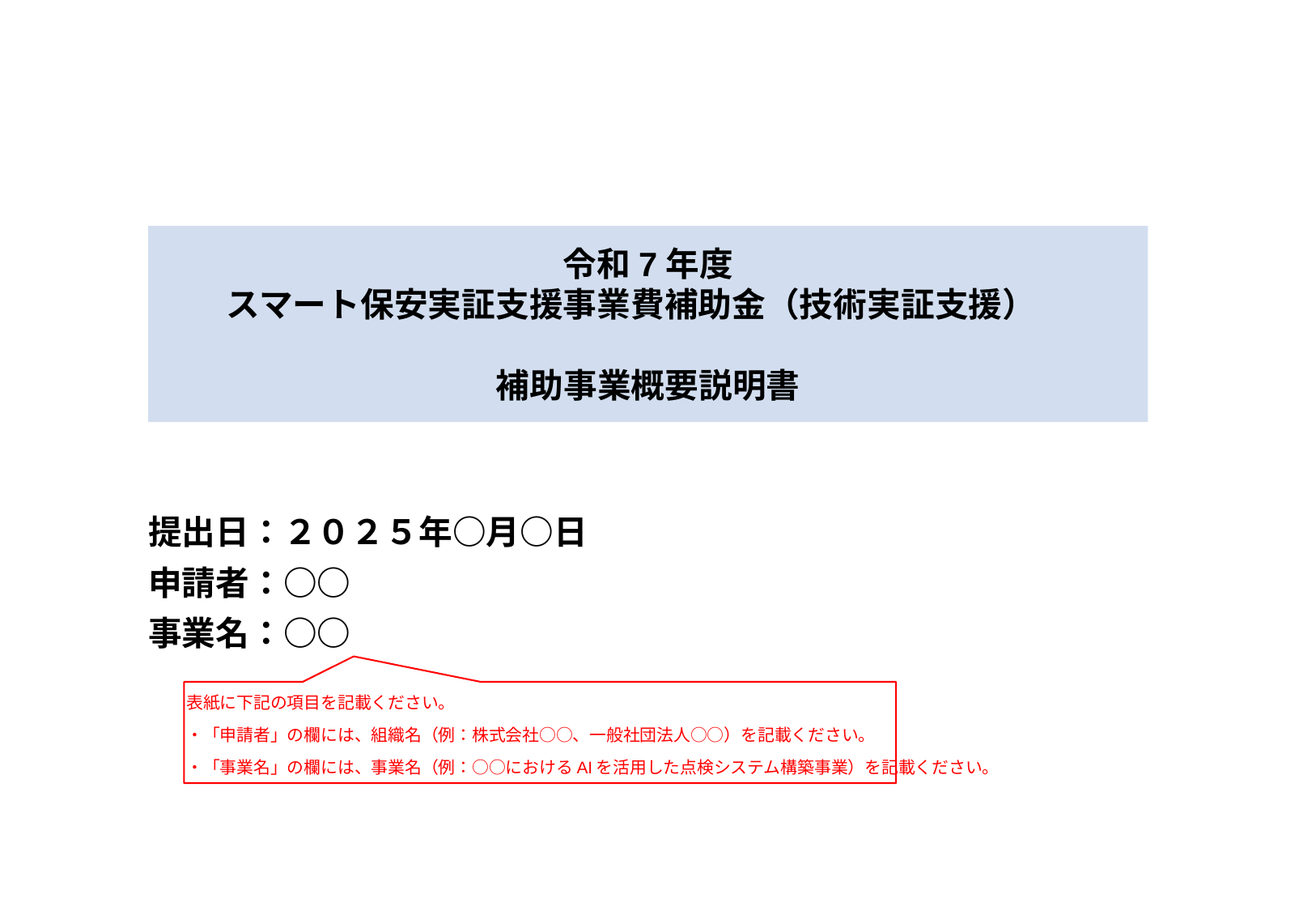

# 令和7年度 スマート保安実証支援事業費補助金（技術実証支援）　 補助事業概要説明書
提出日：２０２５年○月○日
申請者：○○
事業名：○○
表紙に下記の項目を記載ください。
・「申請者」の欄には、組織名（例：株式会社○○、一般社団法人○○）を記載ください。
・「事業名」の欄には、事業名（例：○○におけるAIを活用した点検システム構築事業）を記載ください。